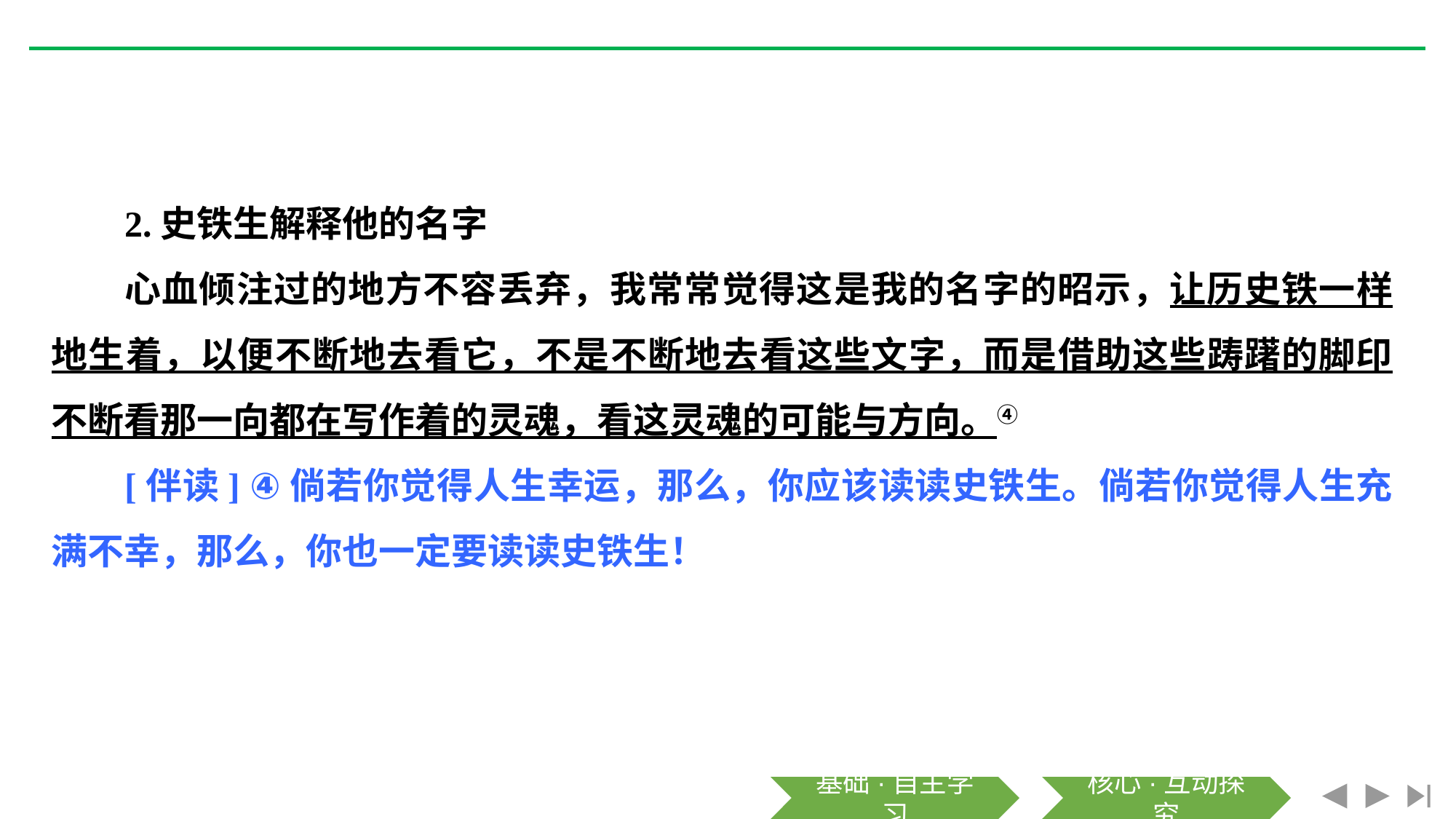

2.史铁生解释他的名字
心血倾注过的地方不容丢弃，我常常觉得这是我的名字的昭示，让历史铁一样地生着，以便不断地去看它，不是不断地去看这些文字，而是借助这些踌躇的脚印不断看那一向都在写作着的灵魂，看这灵魂的可能与方向。④
[伴读] ④倘若你觉得人生幸运，那么，你应该读读史铁生。倘若你觉得人生充满不幸，那么，你也一定要读读史铁生！